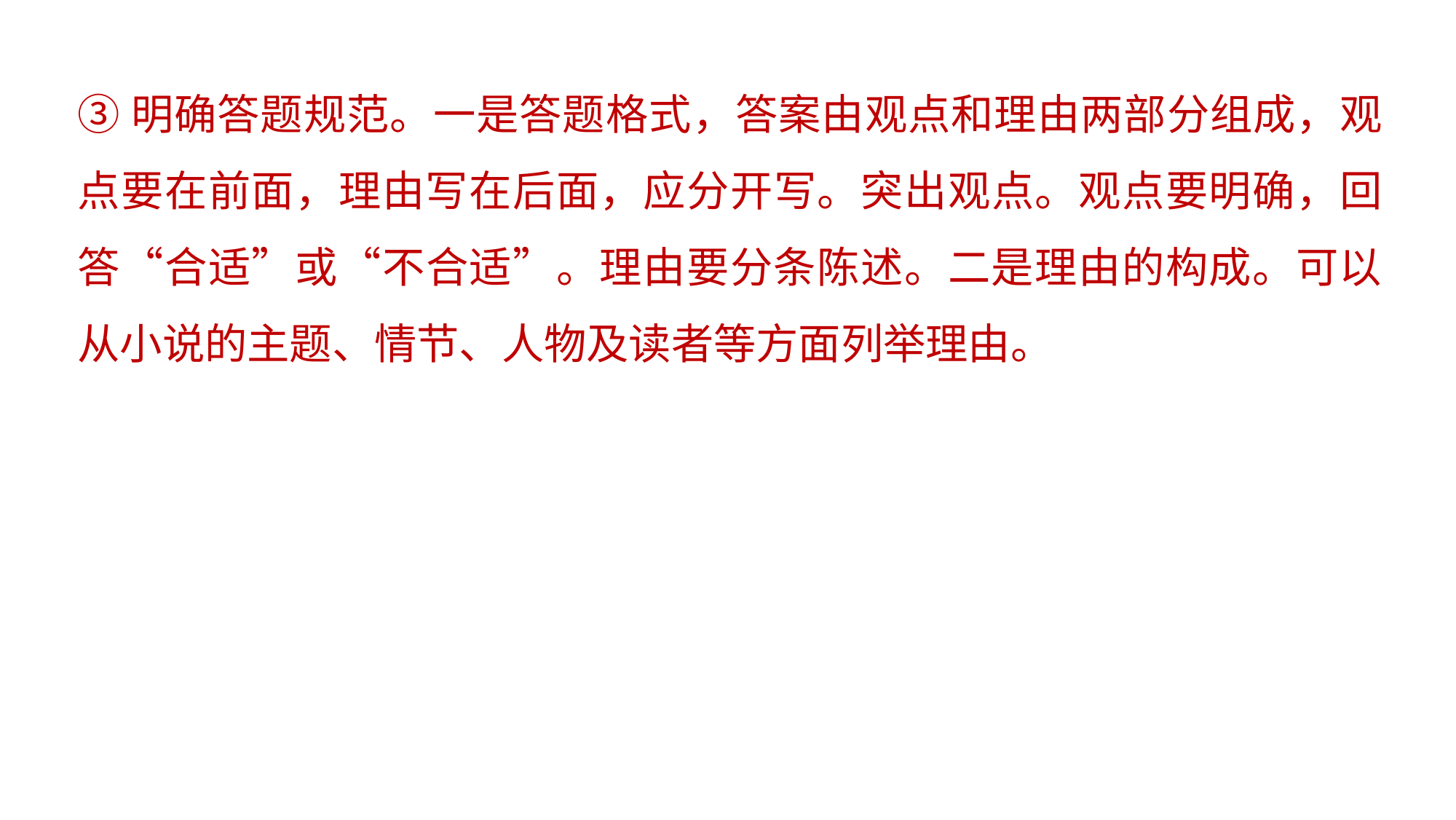

③明确答题规范。一是答题格式，答案由观点和理由两部分组成，观点要在前面，理由写在后面，应分开写。突出观点。观点要明确，回答“合适”或“不合适”。理由要分条陈述。二是理由的构成。可以从小说的主题、情节、人物及读者等方面列举理由。